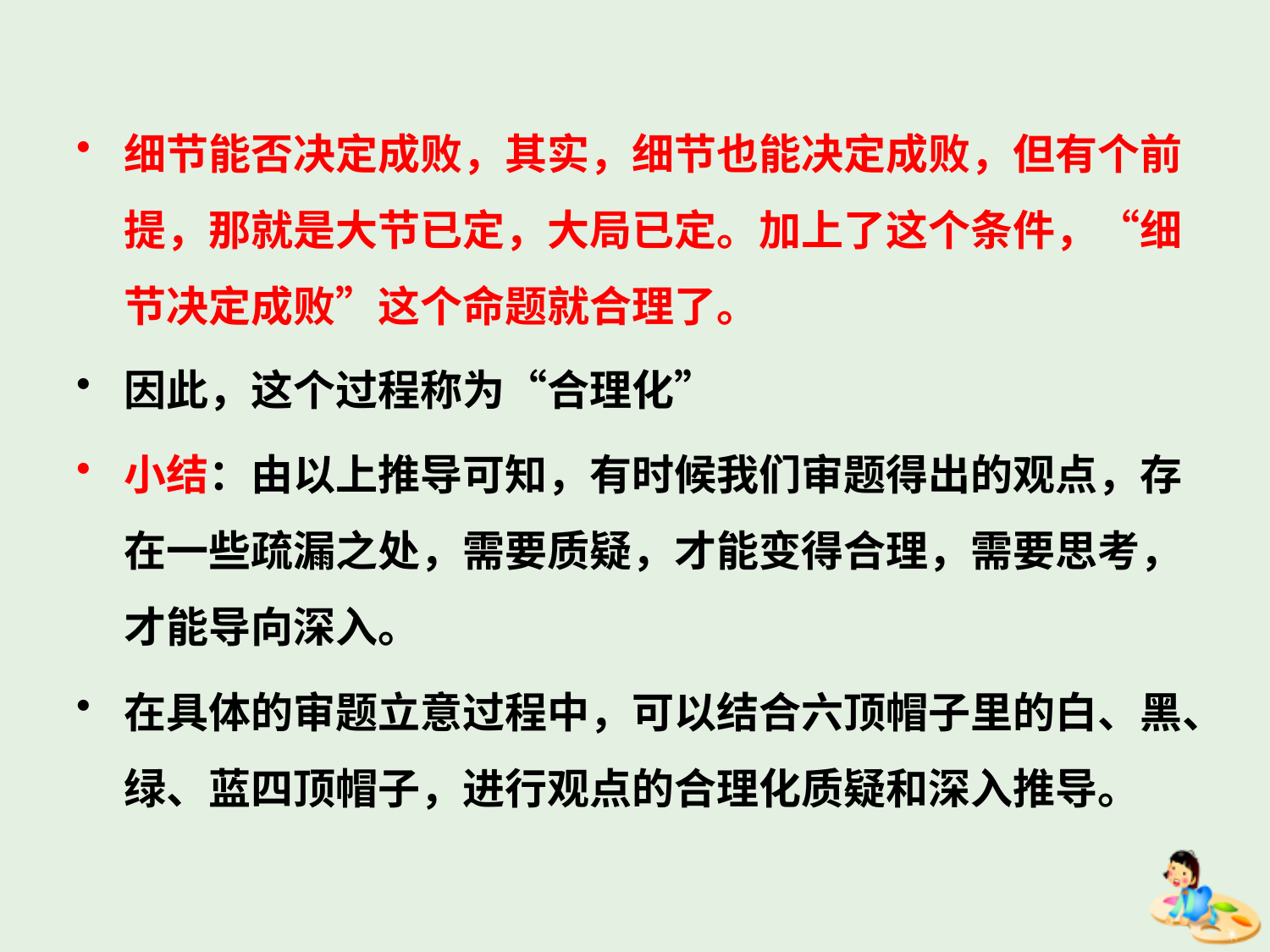

细节能否决定成败，其实，细节也能决定成败，但有个前提，那就是大节已定，大局已定。加上了这个条件，“细节决定成败”这个命题就合理了。
因此，这个过程称为“合理化”
小结：由以上推导可知，有时候我们审题得出的观点，存在一些疏漏之处，需要质疑，才能变得合理，需要思考，才能导向深入。
在具体的审题立意过程中，可以结合六顶帽子里的白、黑、绿、蓝四顶帽子，进行观点的合理化质疑和深入推导。